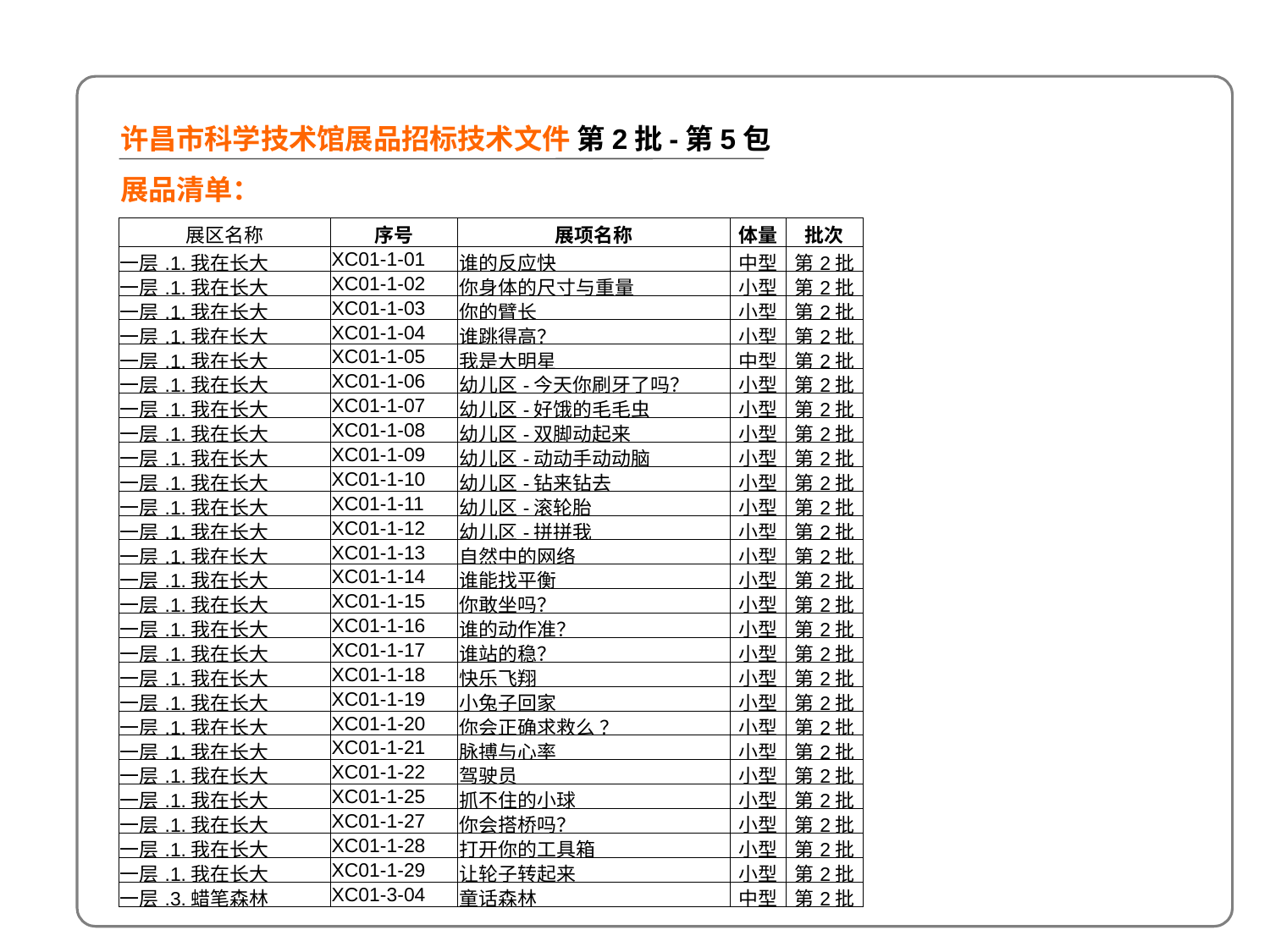

1 F

许昌市科学技术馆展品招标技术文件 第2批-第5包
展品清单：
| 展区名称 | 序号 | 展项名称 | 体量 | 批次 |
| --- | --- | --- | --- | --- |
| 一层.1.我在长大 | XC01-1-01 | 谁的反应快 | 中型 | 第2批 |
| 一层.1.我在长大 | XC01-1-02 | 你身体的尺寸与重量 | 小型 | 第2批 |
| 一层.1.我在长大 | XC01-1-03 | 你的臂长 | 小型 | 第2批 |
| 一层.1.我在长大 | XC01-1-04 | 谁跳得高？ | 小型 | 第2批 |
| 一层.1.我在长大 | XC01-1-05 | 我是大明星 | 中型 | 第2批 |
| 一层.1.我在长大 | XC01-1-06 | 幼儿区-今天你刷牙了吗？ | 小型 | 第2批 |
| 一层.1.我在长大 | XC01-1-07 | 幼儿区-好饿的毛毛虫 | 小型 | 第2批 |
| 一层.1.我在长大 | XC01-1-08 | 幼儿区-双脚动起来 | 小型 | 第2批 |
| 一层.1.我在长大 | XC01-1-09 | 幼儿区-动动手动动脑 | 小型 | 第2批 |
| 一层.1.我在长大 | XC01-1-10 | 幼儿区-钻来钻去 | 小型 | 第2批 |
| 一层.1.我在长大 | XC01-1-11 | 幼儿区-滚轮胎 | 小型 | 第2批 |
| 一层.1.我在长大 | XC01-1-12 | 幼儿区-拼拼我 | 小型 | 第2批 |
| 一层.1.我在长大 | XC01-1-13 | 自然中的网络 | 小型 | 第2批 |
| 一层.1.我在长大 | XC01-1-14 | 谁能找平衡 | 小型 | 第2批 |
| 一层.1.我在长大 | XC01-1-15 | 你敢坐吗？ | 小型 | 第2批 |
| 一层.1.我在长大 | XC01-1-16 | 谁的动作准？ | 小型 | 第2批 |
| 一层.1.我在长大 | XC01-1-17 | 谁站的稳？ | 小型 | 第2批 |
| 一层.1.我在长大 | XC01-1-18 | 快乐飞翔 | 小型 | 第2批 |
| 一层.1.我在长大 | XC01-1-19 | 小兔子回家 | 小型 | 第2批 |
| 一层.1.我在长大 | XC01-1-20 | 你会正确求救么 ？ | 小型 | 第2批 |
| 一层.1.我在长大 | XC01-1-21 | 脉搏与心率 | 小型 | 第2批 |
| 一层.1.我在长大 | XC01-1-22 | 驾驶员 | 小型 | 第2批 |
| 一层.1.我在长大 | XC01-1-25 | 抓不住的小球 | 小型 | 第2批 |
| 一层.1.我在长大 | XC01-1-27 | 你会搭桥吗？ | 小型 | 第2批 |
| 一层.1.我在长大 | XC01-1-28 | 打开你的工具箱 | 小型 | 第2批 |
| 一层.1.我在长大 | XC01-1-29 | 让轮子转起来 | 小型 | 第2批 |
| 一层.3.蜡笔森林 | XC01-3-04 | 童话森林 | 中型 | 第2批 |